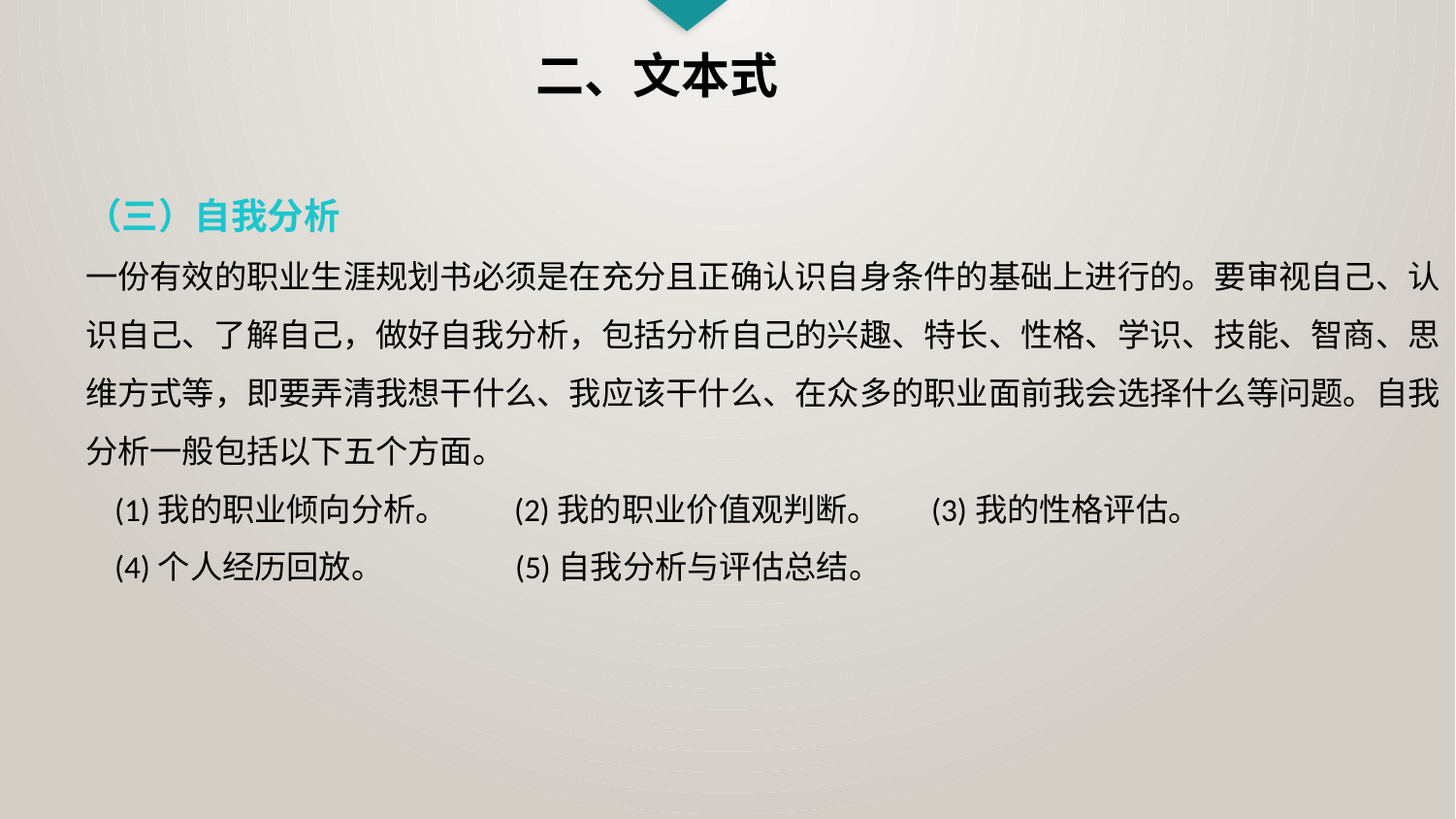

二、文本式
（三）自我分析
一份有效的职业生涯规划书必须是在充分且正确认识自身条件的基础上进行的。要审视自己、认识自己、了解自己，做好自我分析，包括分析自己的兴趣、特长、性格、学识、技能、智商、思维方式等，即要弄清我想干什么、我应该干什么、在众多的职业面前我会选择什么等问题。自我分析一般包括以下五个方面。
    (1)我的职业倾向分析。        (2)我的职业价值观判断。      (3)我的性格评估。
    (4)个人经历回放。                 (5)自我分析与评估总结。
65